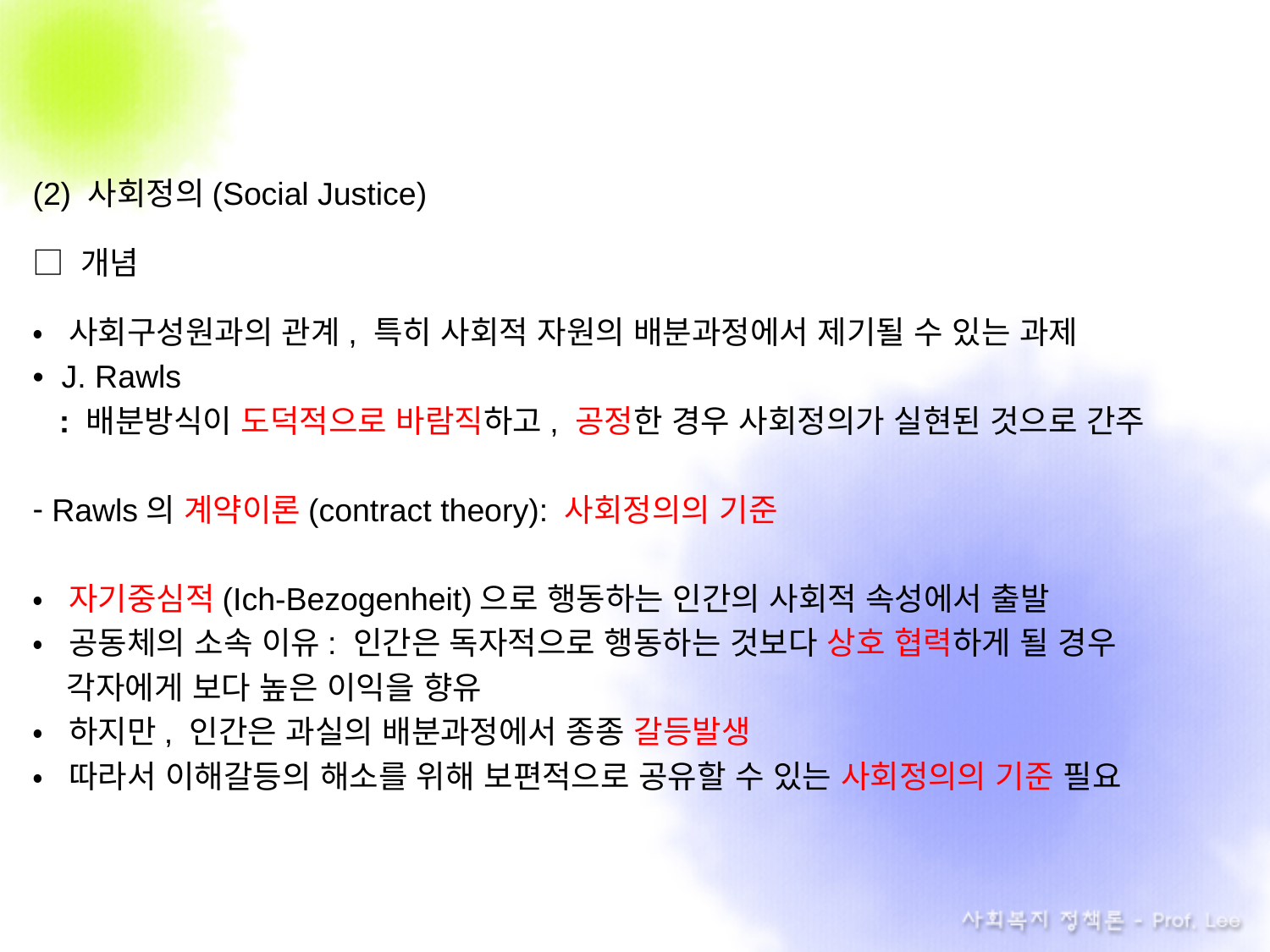

(2) 사회정의(Social Justice)

□ 개념

•  사회구성원과의 관계, 특히 사회적 자원의 배분과정에서 제기될 수 있는 과제
•  J. Rawls
   : 배분방식이 도덕적으로 바람직하고, 공정한 경우 사회정의가 실현된 것으로 간주

 Rawls의 계약이론(contract theory): 사회정의의 기준

•  자기중심적(Ich-Bezogenheit)으로 행동하는 인간의 사회적 속성에서 출발
•  공동체의 소속 이유: 인간은 독자적으로 행동하는 것보다 상호 협력하게 될 경우
   각자에게 보다 높은 이익을 향유
•  하지만, 인간은 과실의 배분과정에서 종종 갈등발생
•  따라서 이해갈등의 해소를 위해 보편적으로 공유할 수 있는 사회정의의 기준 필요